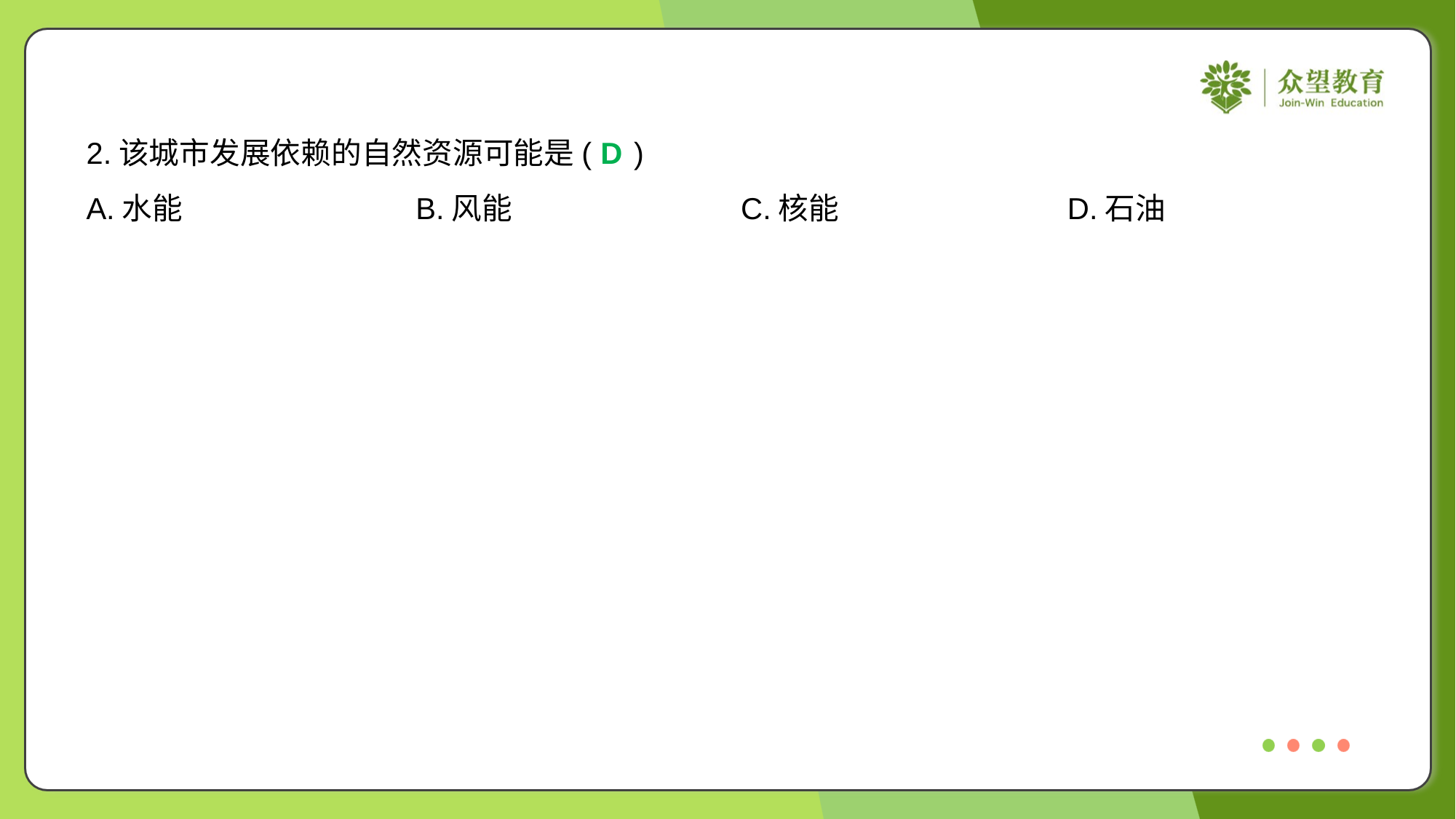

2.该城市发展依赖的自然资源可能是(     )
D
A.水能	B.风能	C.核能	D.石油